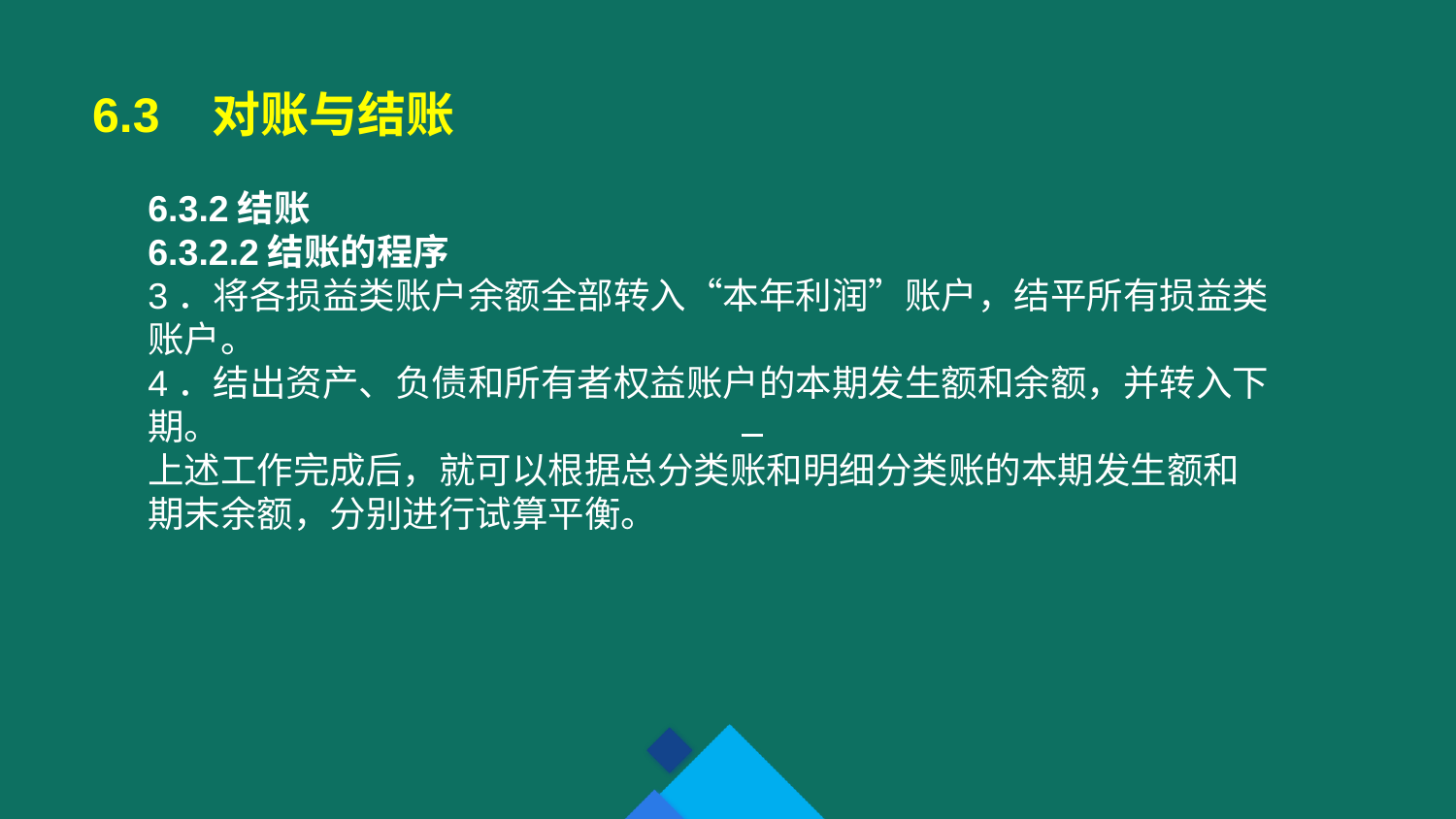

6.3   对账与结账

6.3.2结账
6.3.2.2结账的程序
3．将各损益类账户余额全部转入“本年利润”账户，结平所有损益类账户。
4．结出资产、负债和所有者权益账户的本期发生额和余额，并转入下期。
上述工作完成后，就可以根据总分类账和明细分类账的本期发生额和期末余额，分别进行试算平衡。